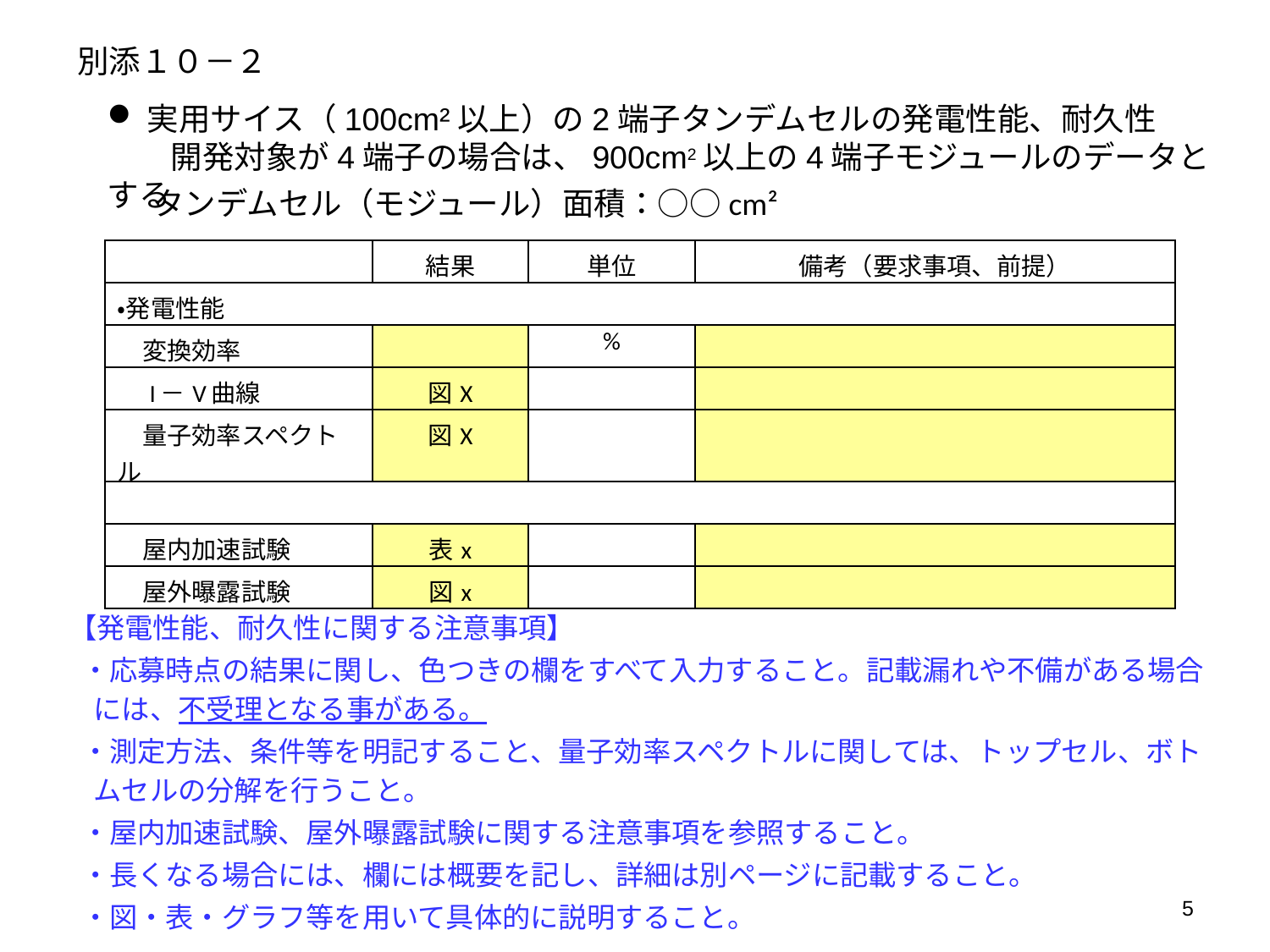

別添１０－２
実用サイス（100cm²以上）の2端子タンデムセルの発電性能、耐久性
　　開発対象が4端子の場合は、900cm2以上の4端子モジュールのデータとする
タンデムセル（モジュール）面積：○○cm²
|  | 結果 | 単位 | 備考（要求事項、前提） |
| --- | --- | --- | --- |
| ・発電性能 |  |  |  |
| 変換効率 |  | % |  |
| I－V曲線 | 図X |  |  |
| 量子効率スペクトル | 図X |  |  |
|  |  |  |  |
| 屋内加速試験 | 表x |  |  |
| 屋外曝露試験 | 図x |  |  |
【発電性能、耐久性に関する注意事項】
・応募時点の結果に関し、色つきの欄をすべて入力すること。記載漏れや不備がある場合には、不受理となる事がある。
・測定方法、条件等を明記すること、量子効率スペクトルに関しては、トップセル、ボトムセルの分解を行うこと。
・屋内加速試験、屋外曝露試験に関する注意事項を参照すること。
・長くなる場合には、欄には概要を記し、詳細は別ページに記載すること。
・図・表・グラフ等を用いて具体的に説明すること。
5